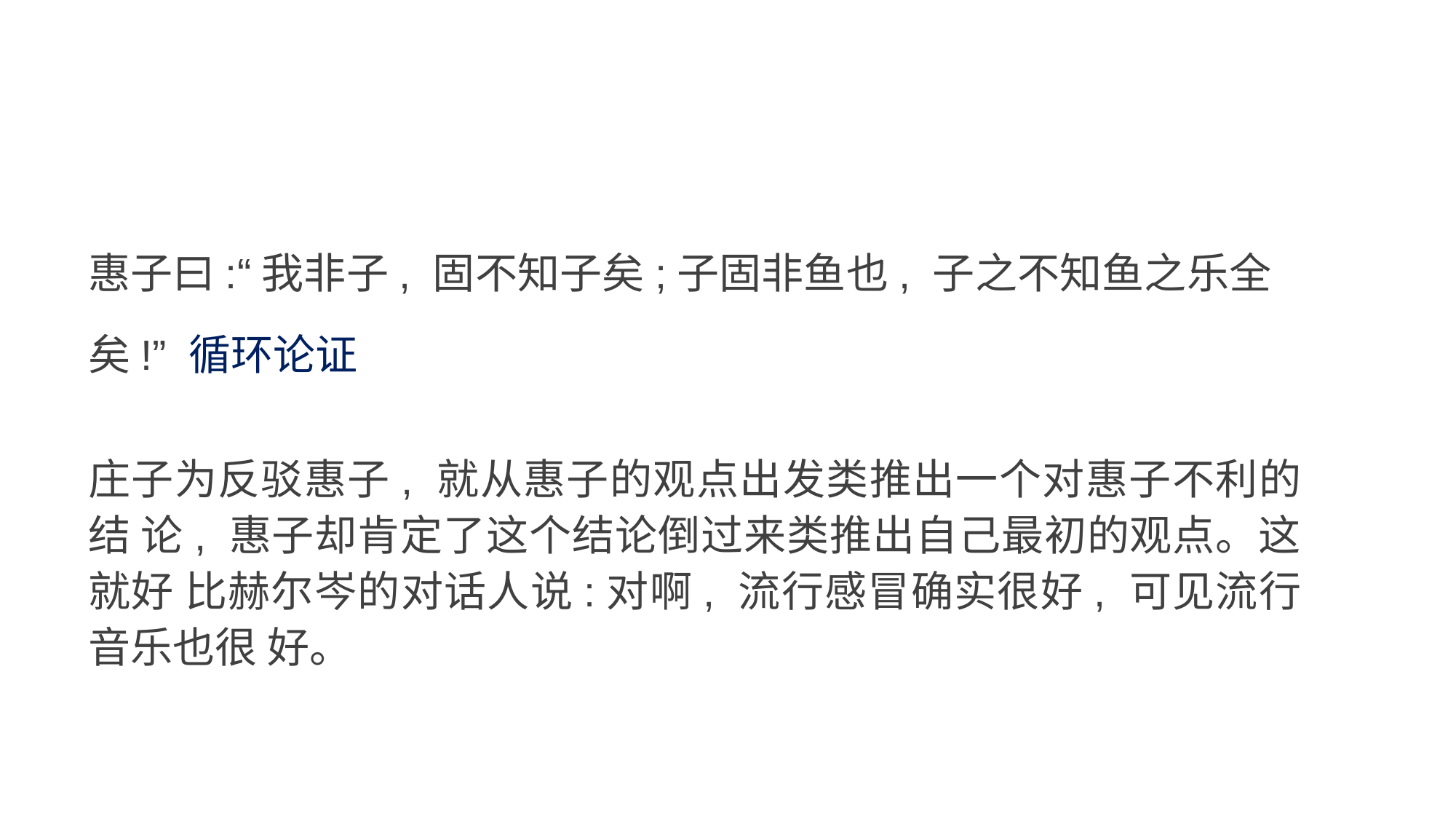

惠子曰:“我非子, 固不知子矣;子固非鱼也, 子之不知鱼之乐全矣!” 循环论证
庄子为反驳惠子, 就从惠子的观点出发类推出一个对惠子不利的结 论, 惠子却肯定了这个结论倒过来类推出自己最初的观点。这就好 比赫尔岑的对话人说:对啊, 流行感冒确实很好, 可见流行音乐也很 好。